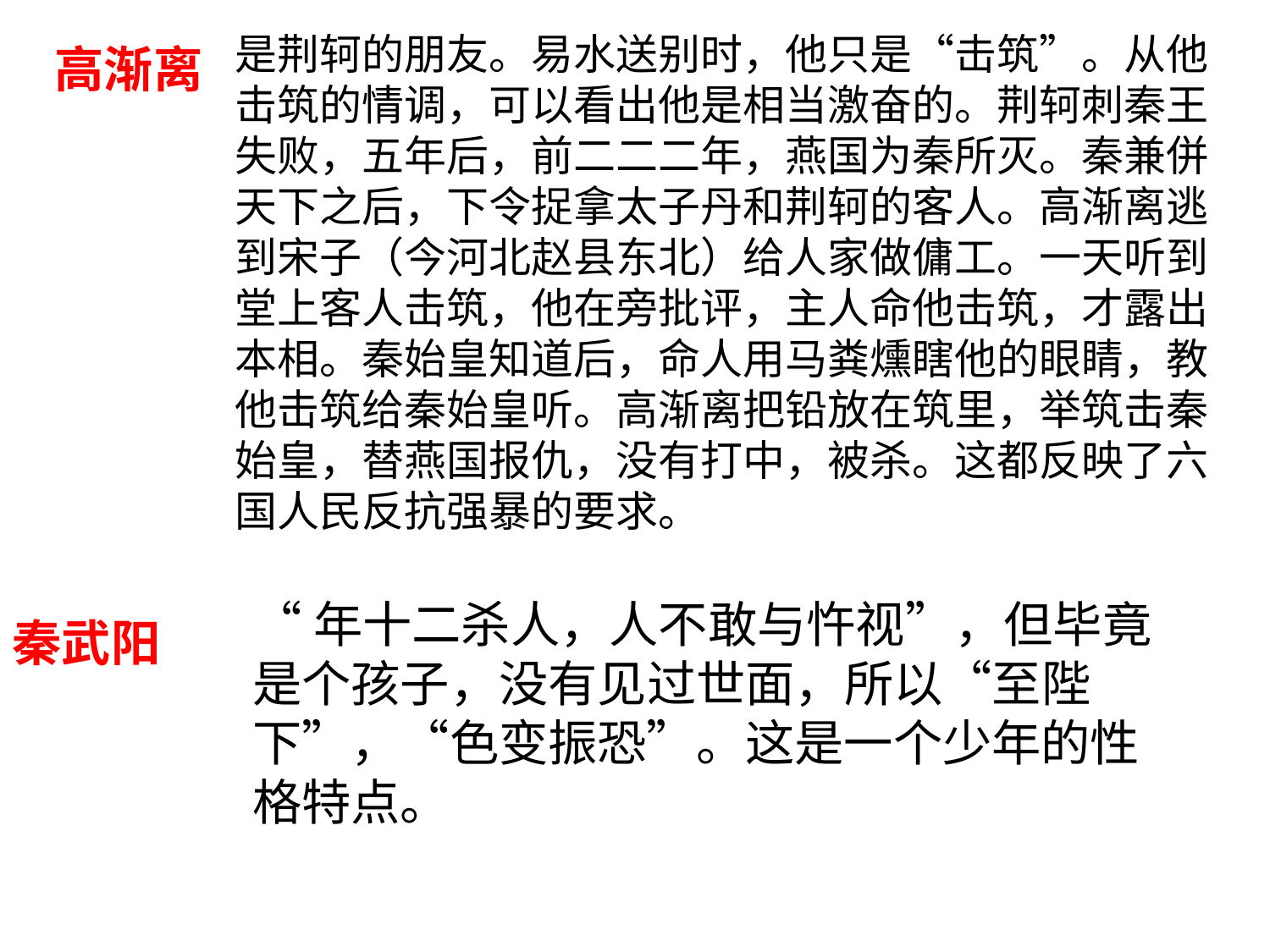

是荆轲的朋友。易水送别时，他只是“击筑”。从他击筑的情调，可以看出他是相当激奋的。荆轲刺秦王失败，五年后，前二二二年，燕国为秦所灭。秦兼併天下之后，下令捉拿太子丹和荆轲的客人。高渐离逃到宋子（今河北赵县东北）给人家做傭工。一天听到堂上客人击筑，他在旁批评，主人命他击筑，才露出本相。秦始皇知道后，命人用马粪燻瞎他的眼睛，教他击筑给秦始皇听。高渐离把铅放在筑里，举筑击秦始皇，替燕国报仇，没有打中，被杀。这都反映了六国人民反抗强暴的要求。
高渐离
“年十二杀人，人不敢与忤视”，但毕竟是个孩子，没有见过世面，所以“至陛下”，“色变振恐”。这是一个少年的性格特点。
秦武阳